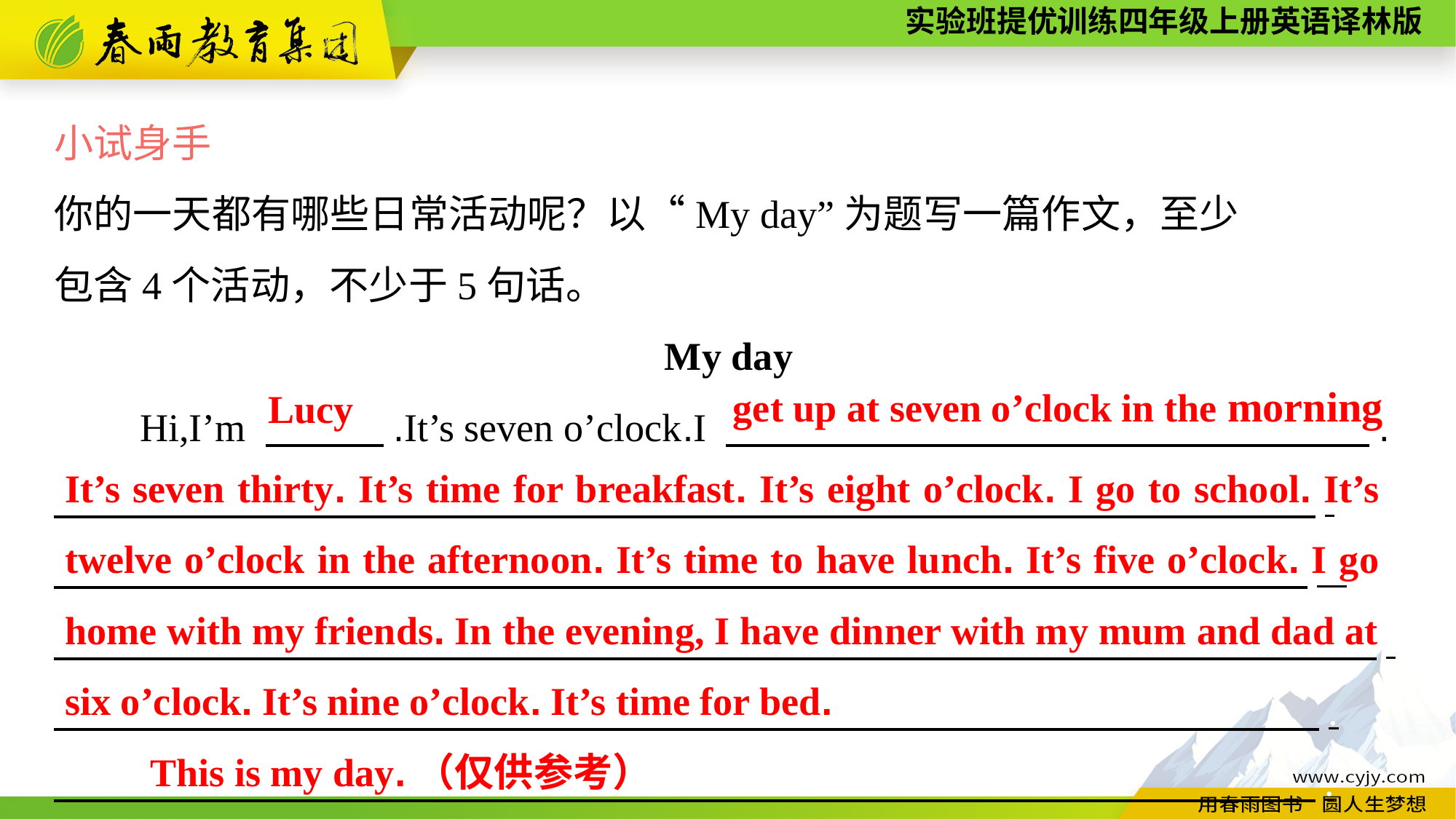

小试身手
你的一天都有哪些日常活动呢？以“My day”为题写一篇作文，至少
包含4个活动，不少于5句话。
My day
Hi,I’m 　　　.It’s seven o’clock.I 　         　　　  　　　  　　　　     　 .
　　　　　　　　　　　 　                                                                      　　　    .
　　　　　　　　　　　                                                                                   　　.
　　　　　　　　　　　　　　　　　　　　　　　　　　　　　　           　.
　　　　　　　　　　　　　　　　                                                                       .
　　　　　　　　　　　　　　　                                                                           .
get up at seven o’clock in the morning
Lucy
It’s seven thirty. It’s time for breakfast. It’s eight o’clock. I go to school. It’s twelve o’clock in the afternoon. It’s time to have lunch. It’s five o’clock. I go home with my friends. In the evening, I have dinner with my mum and dad at six o’clock. It’s nine o’clock. It’s time for bed.
This is my day.（仅供参考）